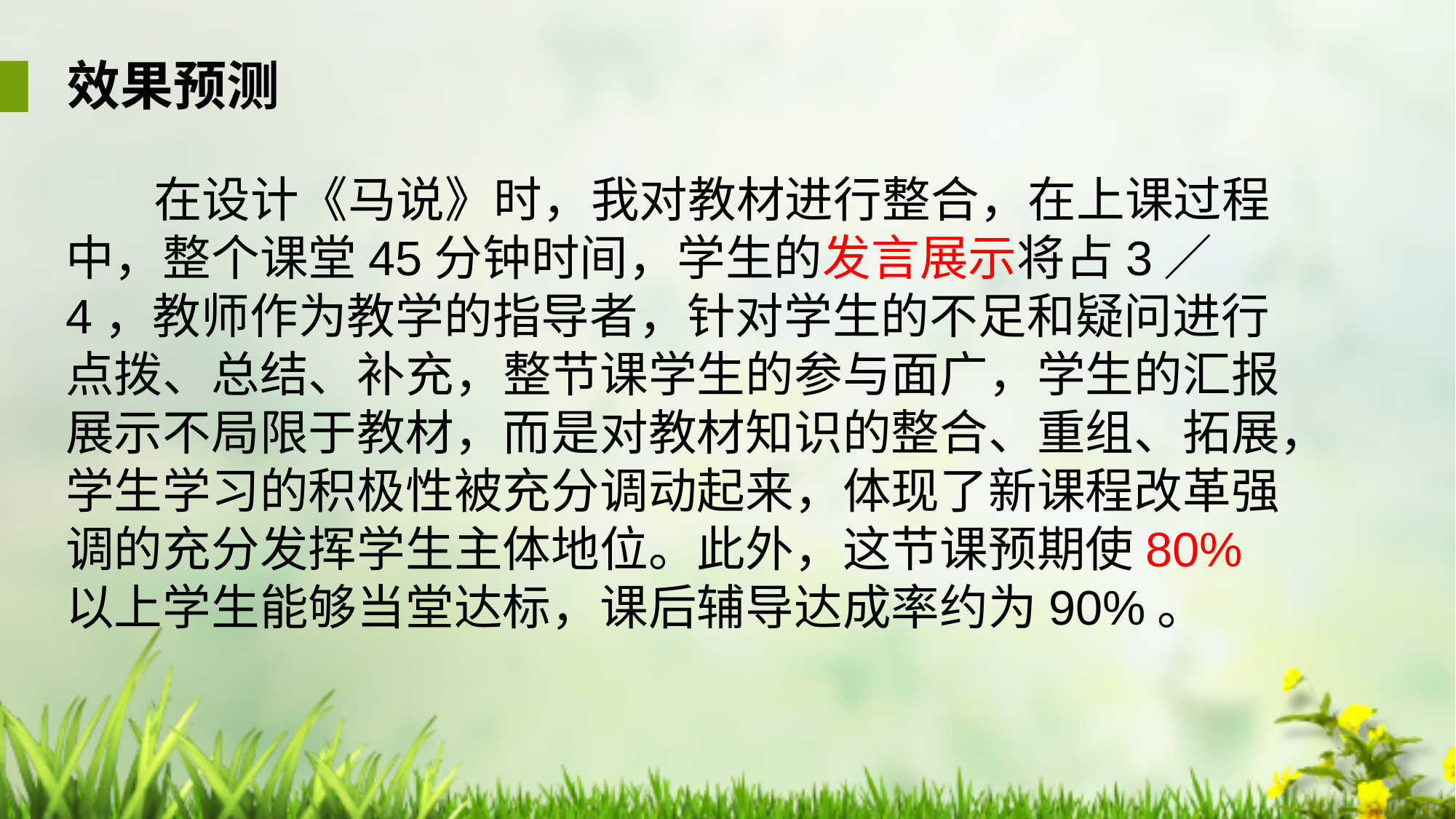

效果预测

       在设计《马说》时，我对教材进行整合，在上课过程中，整个课堂45分钟时间，学生的发言展示将占3／4，教师作为教学的指导者，针对学生的不足和疑问进行点拨、总结、补充，整节课学生的参与面广，学生的汇报展示不局限于教材，而是对教材知识的整合、重组、拓展，学生学习的积极性被充分调动起来，体现了新课程改革强调的充分发挥学生主体地位。此外，这节课预期使80%以上学生能够当堂达标，课后辅导达成率约为90%。